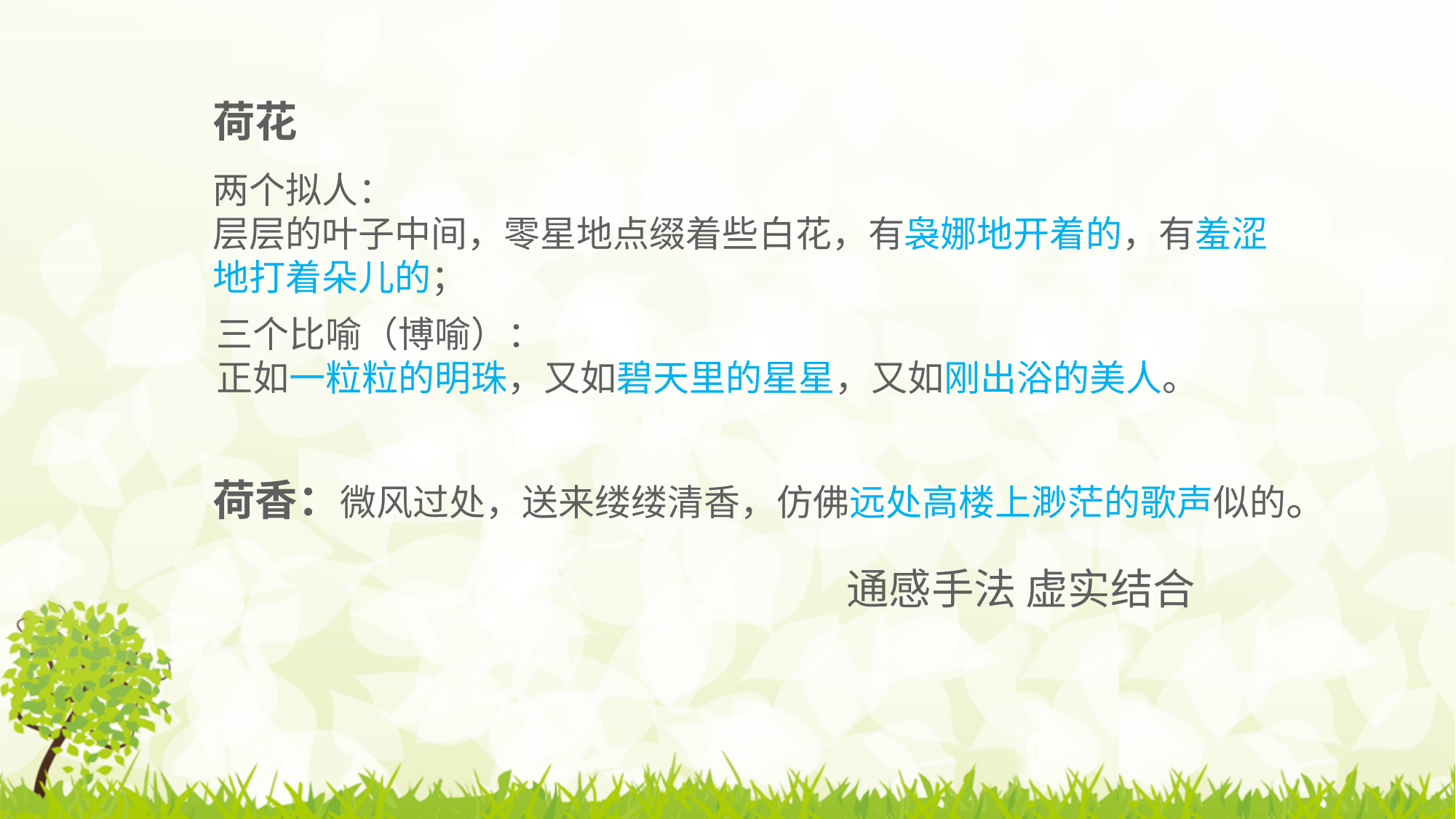

荷花
两个拟人：
层层的叶子中间，零星地点缀着些白花，有袅娜地开着的，有羞涩地打着朵儿的；
三个比喻（博喻）：
正如一粒粒的明珠，又如碧天里的星星，又如刚出浴的美人。

荷香：微风过处，送来缕缕清香，仿佛远处高楼上渺茫的歌声似的。
通感手法 虚实结合